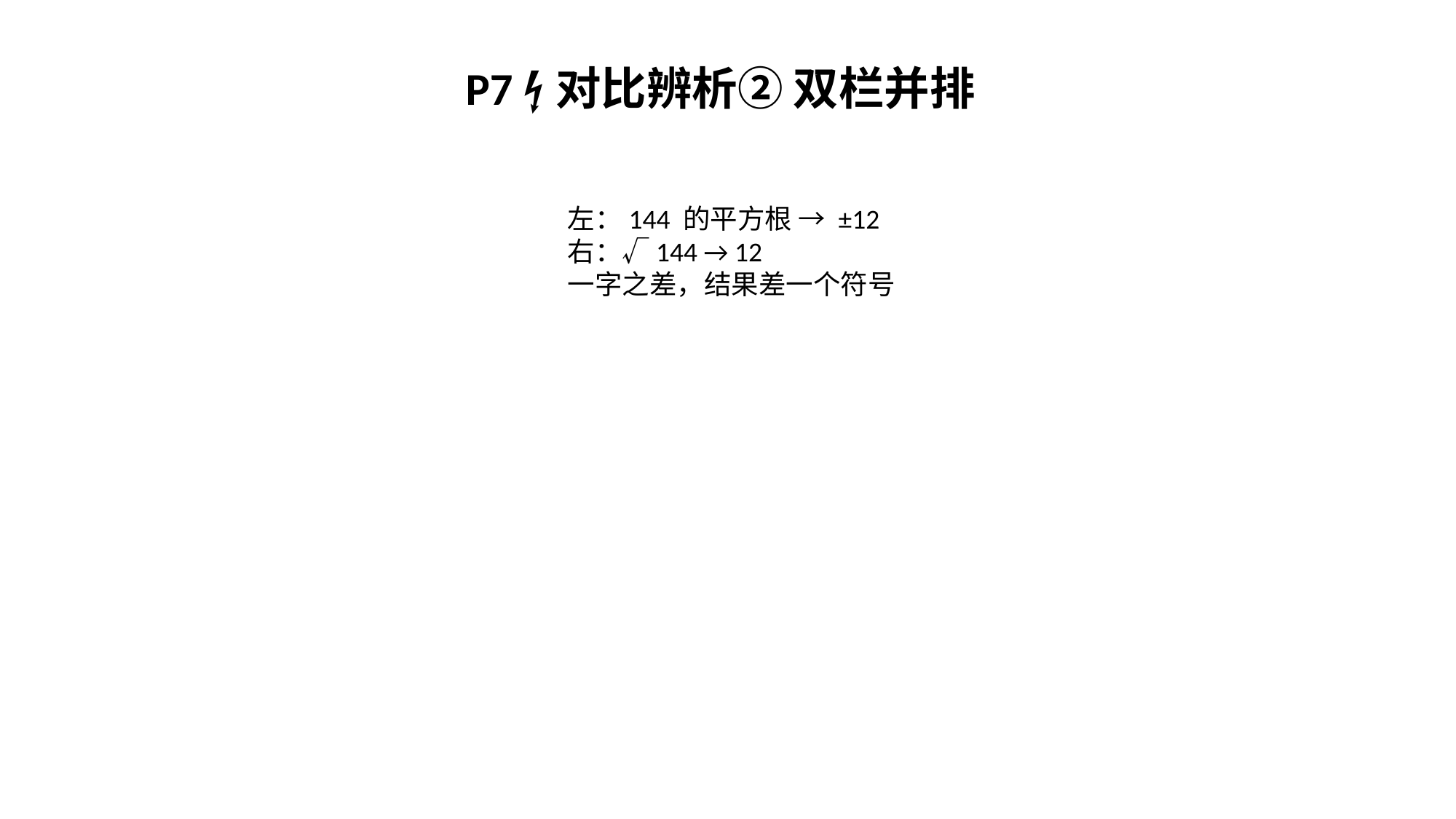

P7 ⚡对比辨析② 双栏并排
左：144 的平方根 → ±12
右：√144 → 12
一字之差，结果差一个符号